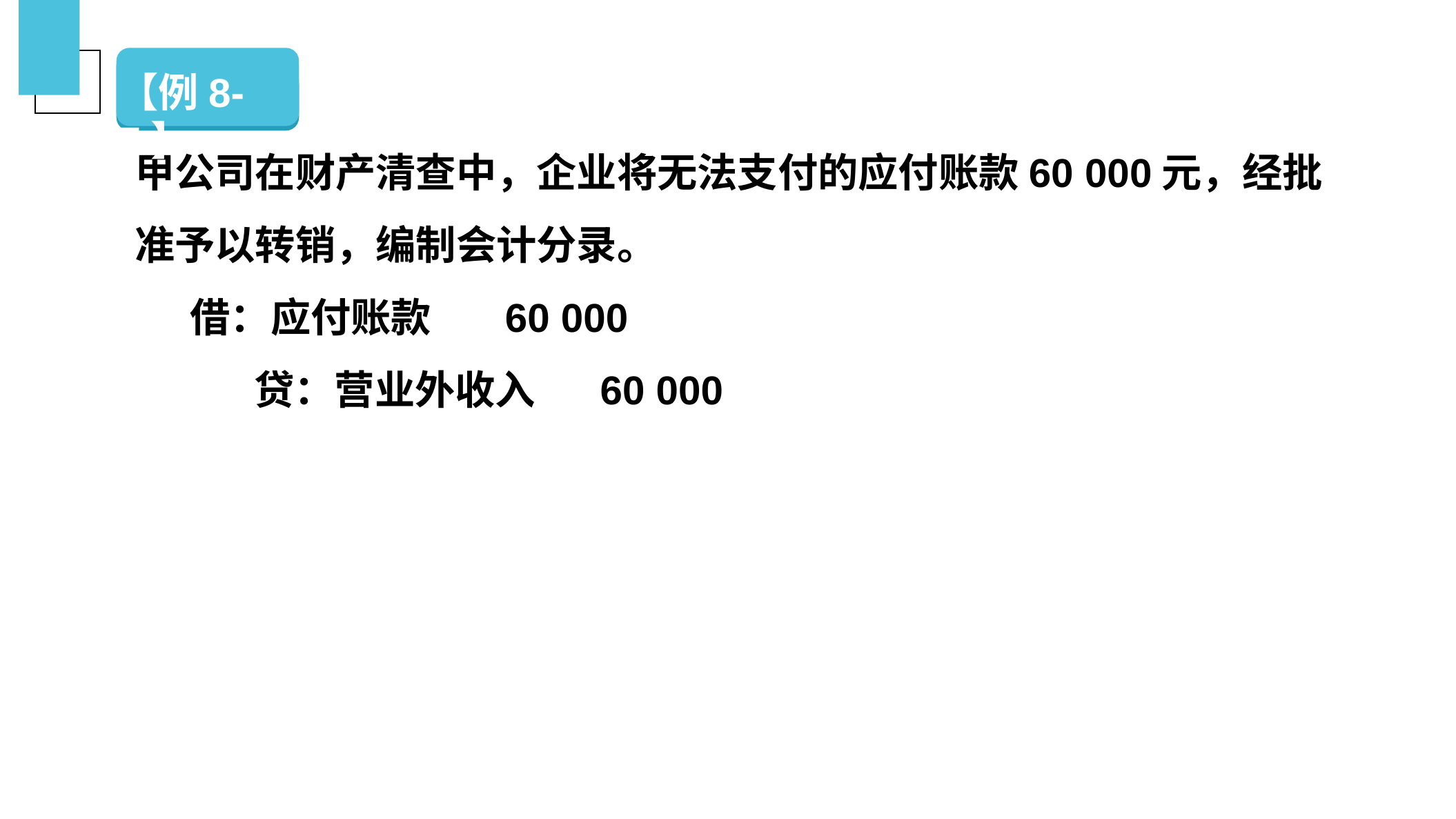

（二）银行存款的清查
【例8-7】
甲公司在财产清查中，企业将无法支付的应付账款60 000元，经批准予以转销，编制会计分录。
     借：应付账款       60 000
            贷：营业外收入      60 000